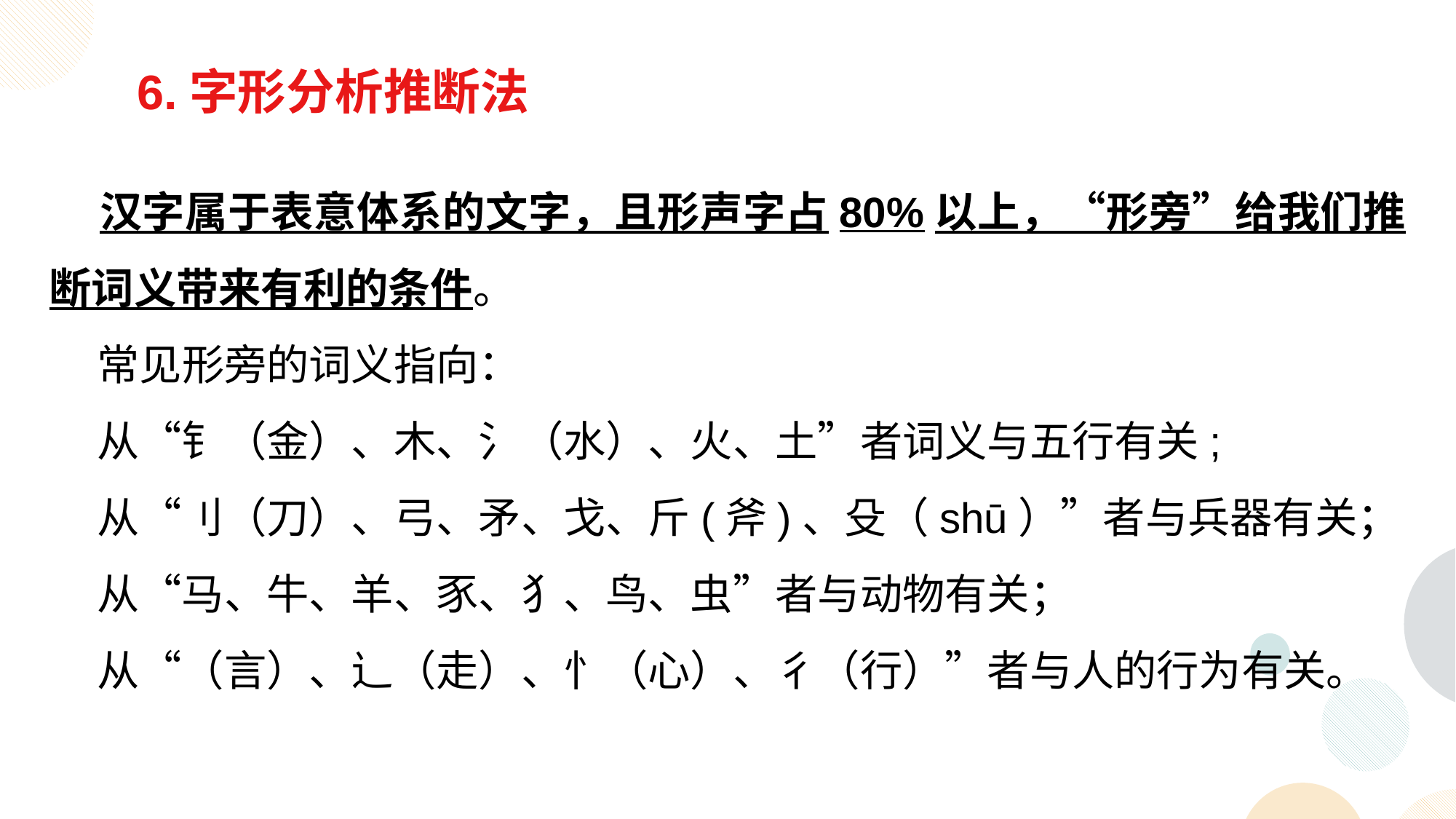

6.字形分析推断法
    汉字属于表意体系的文字，且形声字占80%以上，“形旁”给我们推断词义带来有利的条件。
    常见形旁的词义指向：
    从“钅（金）、木、氵（水）、火、土”者词义与五行有关;
    从“刂（刀）、弓、矛、戈、斤(斧)、殳（shū）”者与兵器有关；
    从“马、牛、羊、豕、犭、鸟、虫”者与动物有关；
    从“（言）、辶（走）、忄（心）、彳（行）”者与人的行为有关。